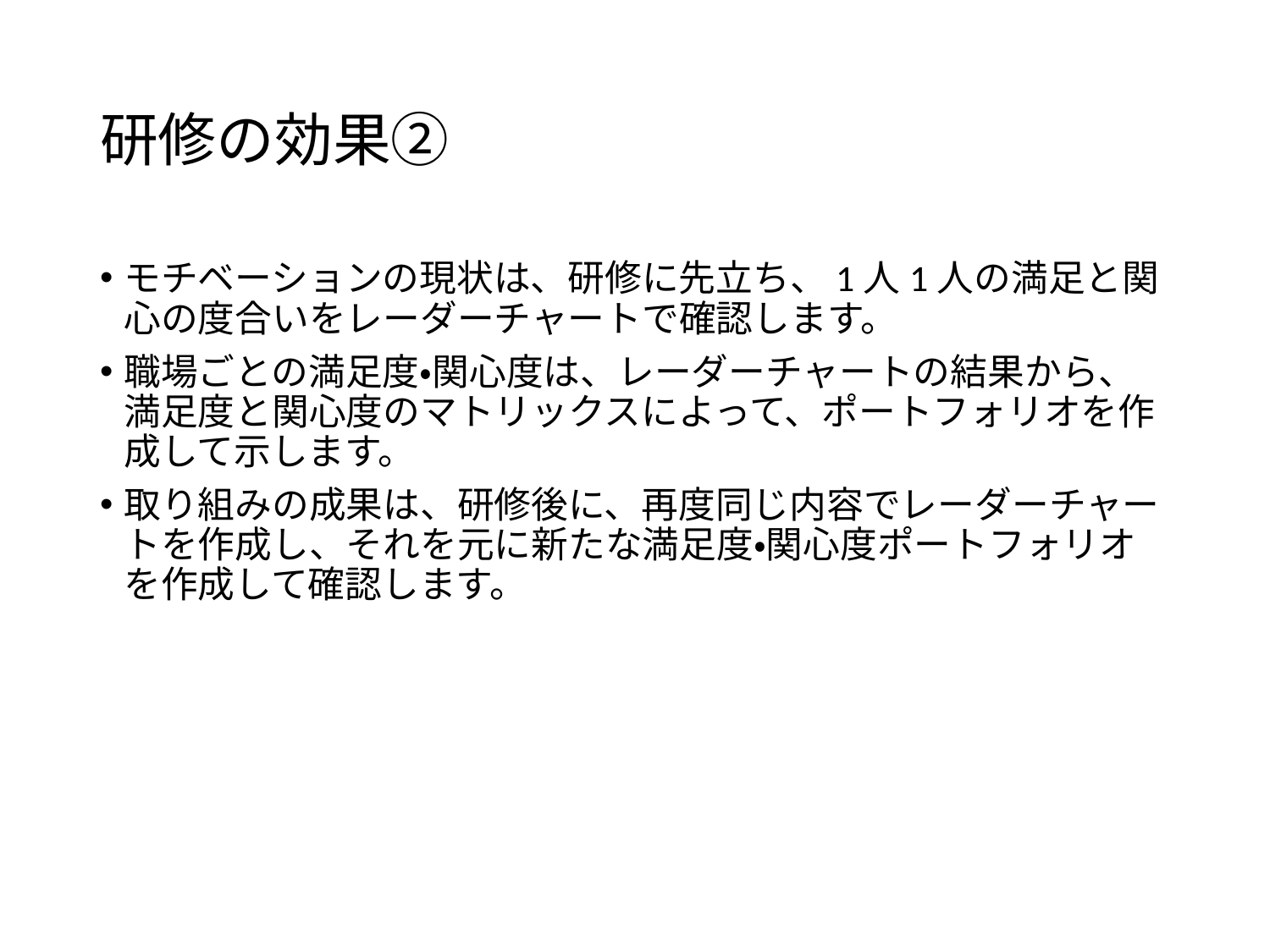

# 研修の効果②
モチベーションの現状は、研修に先立ち、1人1人の満足と関心の度合いをレーダーチャートで確認します。
職場ごとの満足度・関心度は、レーダーチャートの結果から、満足度と関心度のマトリックスによって、ポートフォリオを作成して示します。
取り組みの成果は、研修後に、再度同じ内容でレーダーチャートを作成し、それを元に新たな満足度・関心度ポートフォリオを作成して確認します。